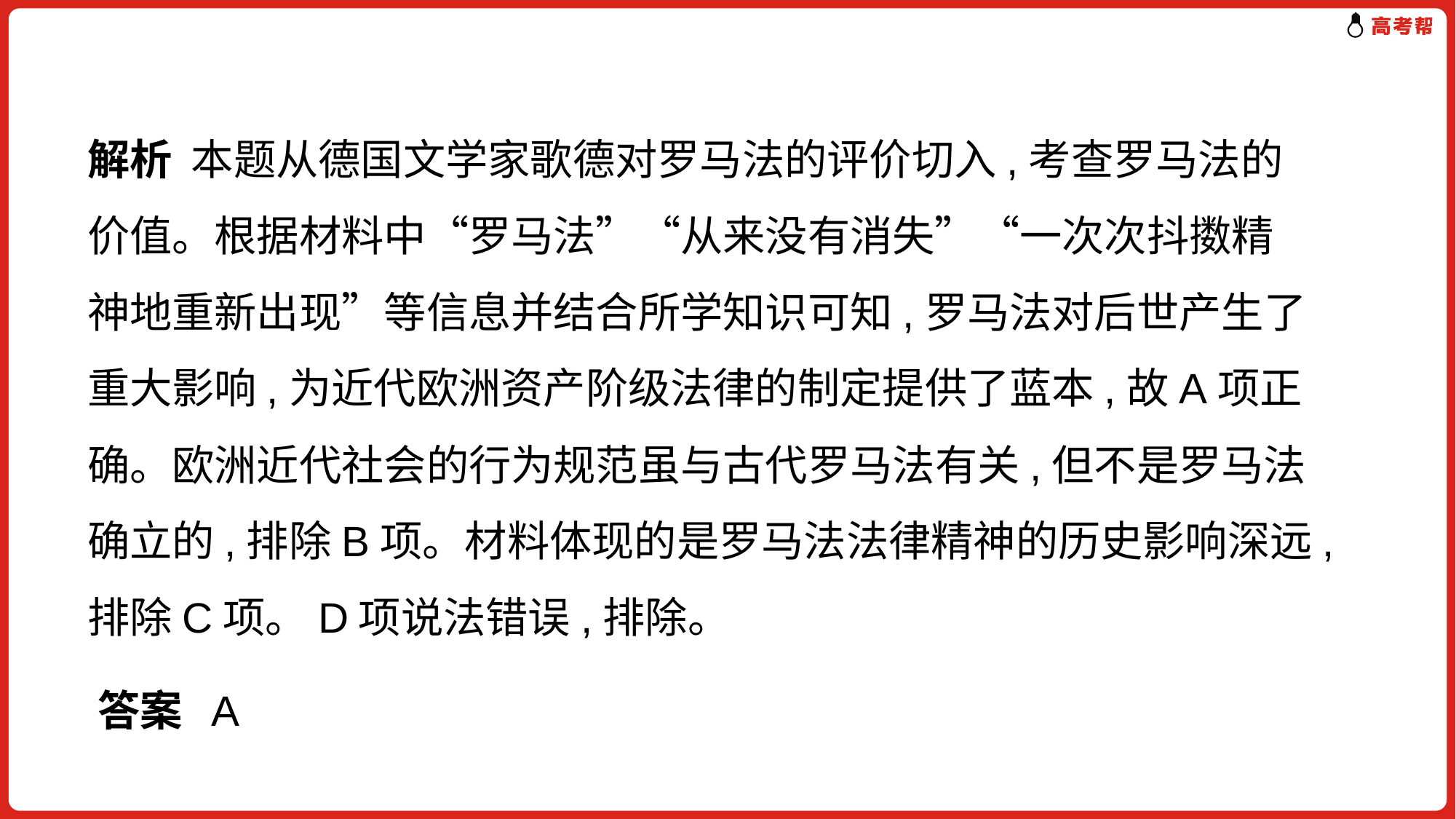

解析  本题从德国文学家歌德对罗马法的评价切入,考查罗马法的价值。根据材料中“罗马法”“从来没有消失”“一次次抖擞精神地重新出现”等信息并结合所学知识可知,罗马法对后世产生了重大影响,为近代欧洲资产阶级法律的制定提供了蓝本,故A项正确。欧洲近代社会的行为规范虽与古代罗马法有关,但不是罗马法确立的,排除B项。材料体现的是罗马法法律精神的历史影响深远,排除C项。D项说法错误,排除。
答案  A